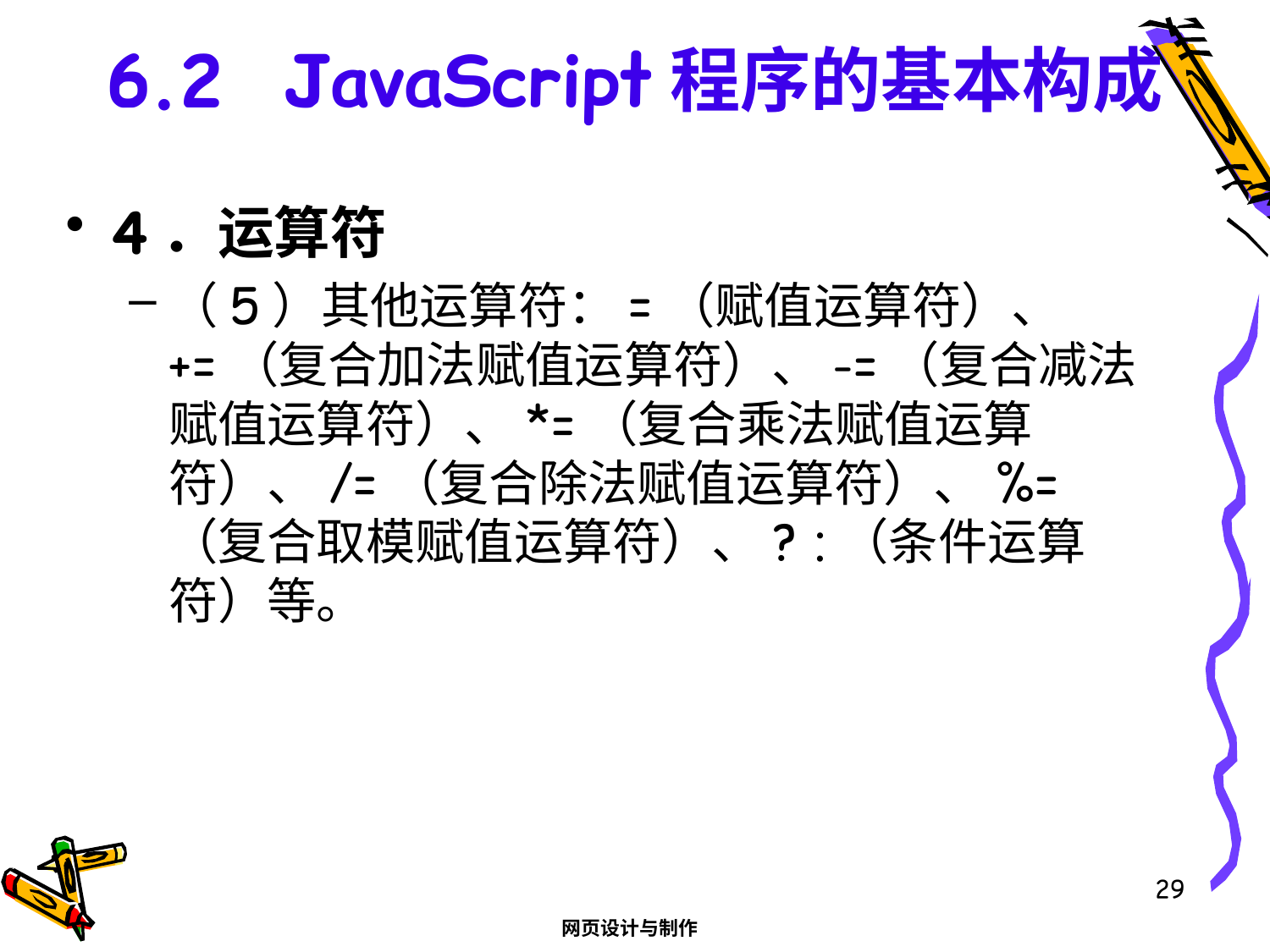

# 6.2  JavaScript程序的基本构成
4．运算符
（5）其他运算符：=（赋值运算符）、+=（复合加法赋值运算符）、-=（复合减法赋值运算符）、*=（复合乘法赋值运算符）、/=（复合除法赋值运算符）、%=（复合取模赋值运算符）、? :（条件运算符）等。
29
网页设计与制作